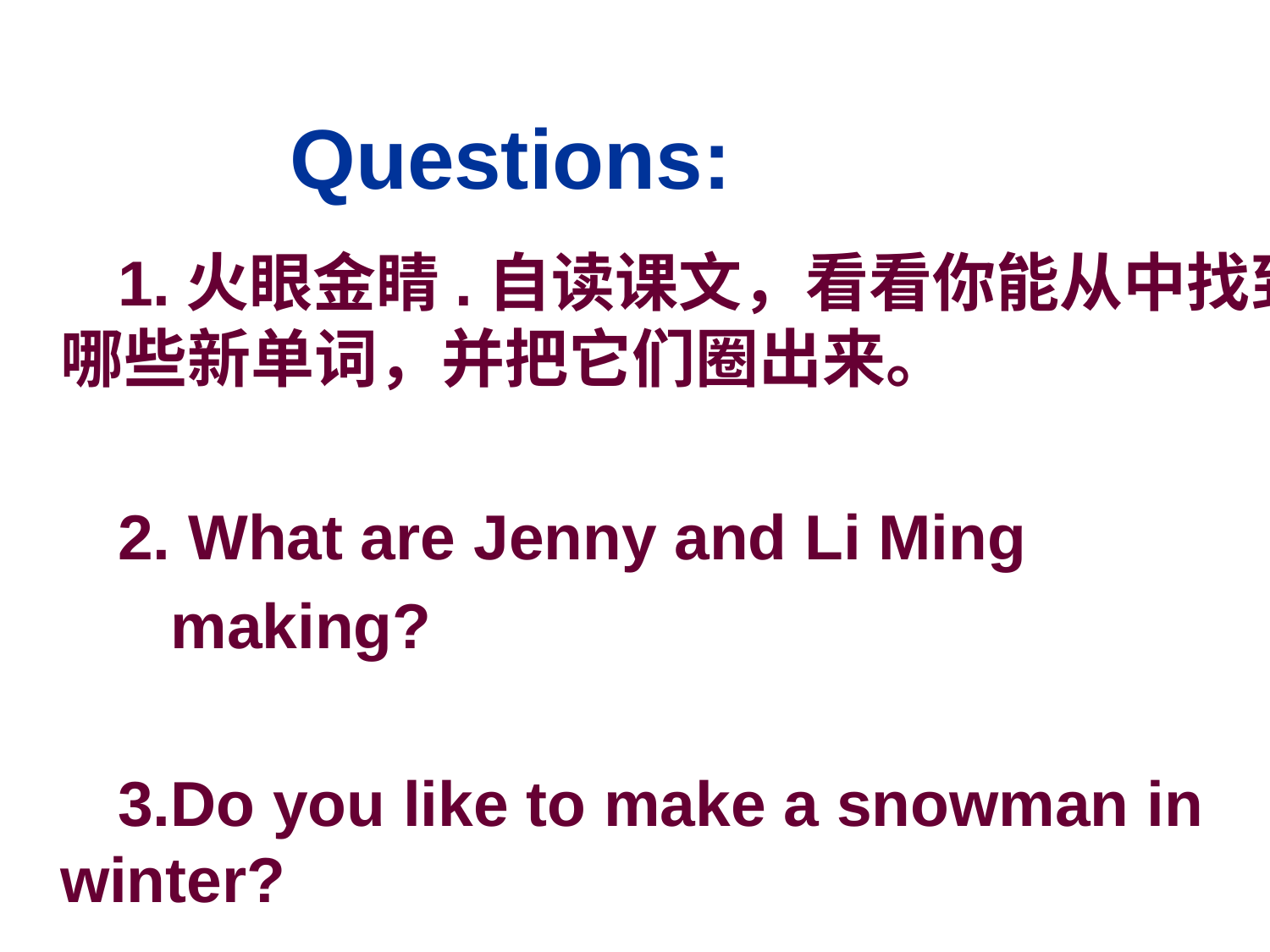

# Questions:
      1.火眼金睛.自读课文，看看你能从中找到哪些新单词，并把它们圈出来。

      2. What are Jenny and Li Ming
         making?

      3.Do you like to make a snowman in winter?